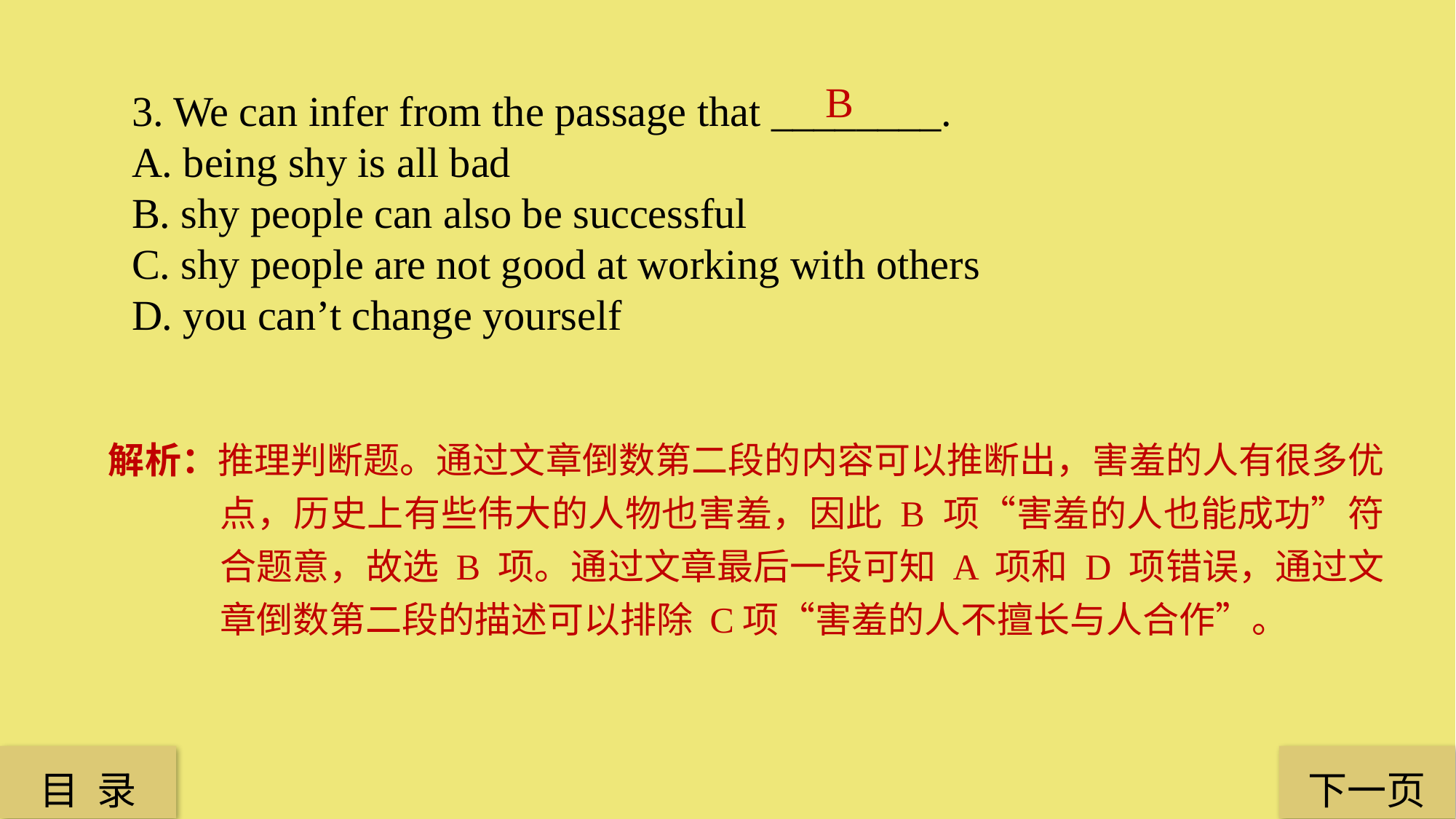

B
3. We can infer from the passage that ________.
A. being shy is all bad
B. shy people can also be successful
C. shy people are not good at working with others
D. you can’t change yourself
解析：推理判断题。通过文章倒数第二段的内容可以推断出，害羞的人有很多优点，历史上有些伟大的人物也害羞，因此 B 项“害羞的人也能成功”符合题意，故选 B 项。通过文章最后一段可知 A 项和 D 项错误，通过文章倒数第二段的描述可以排除 C项“害羞的人不擅长与人合作”。